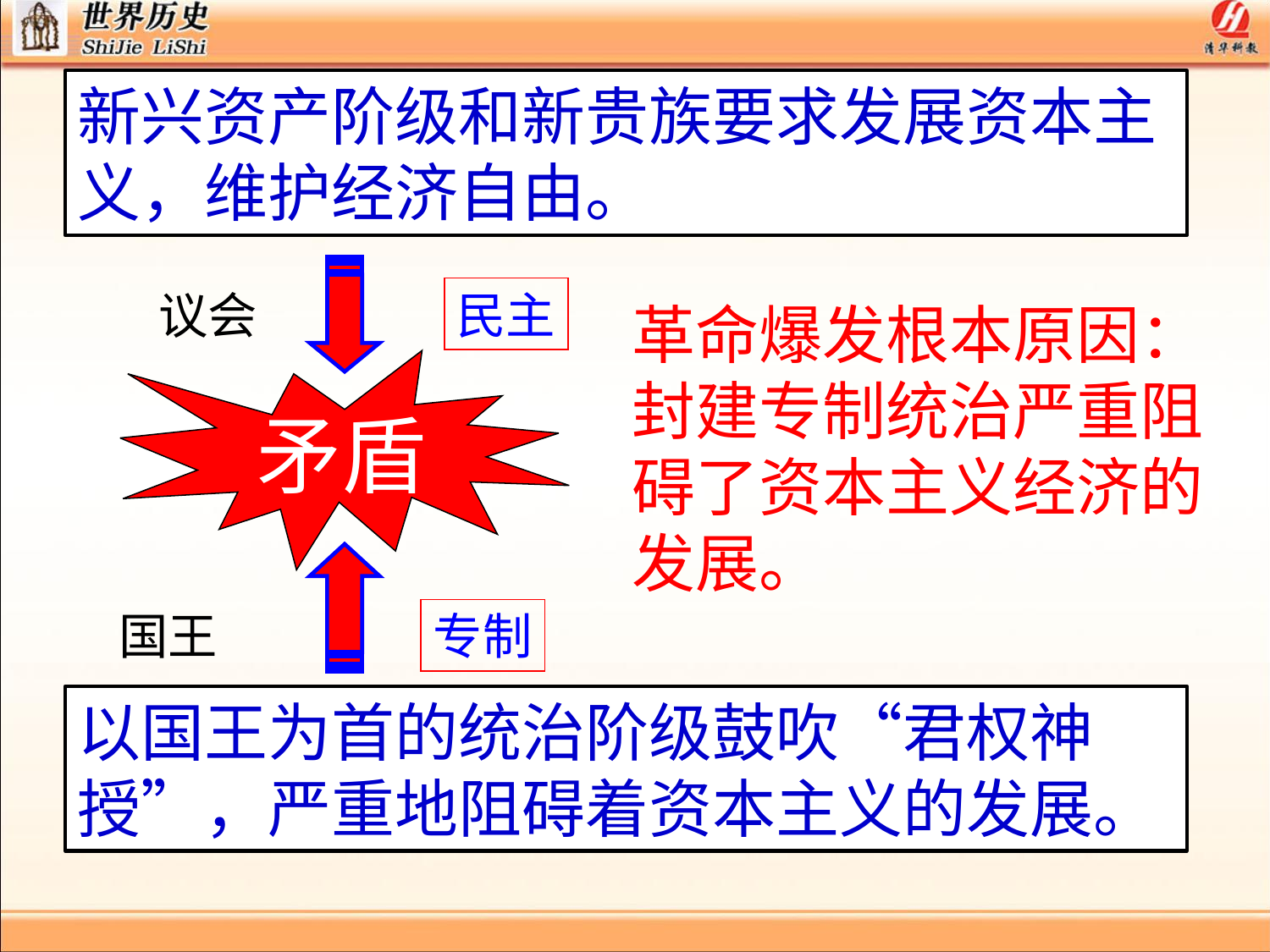

新兴资产阶级和新贵族要求发展资本主义，维护经济自由。
议会
民主

革命爆发根本原因：封建专制统治严重阻碍了资本主义经济的发展。

矛盾

国王
专制
以国王为首的统治阶级鼓吹“君权神授”，严重地阻碍着资本主义的发展。